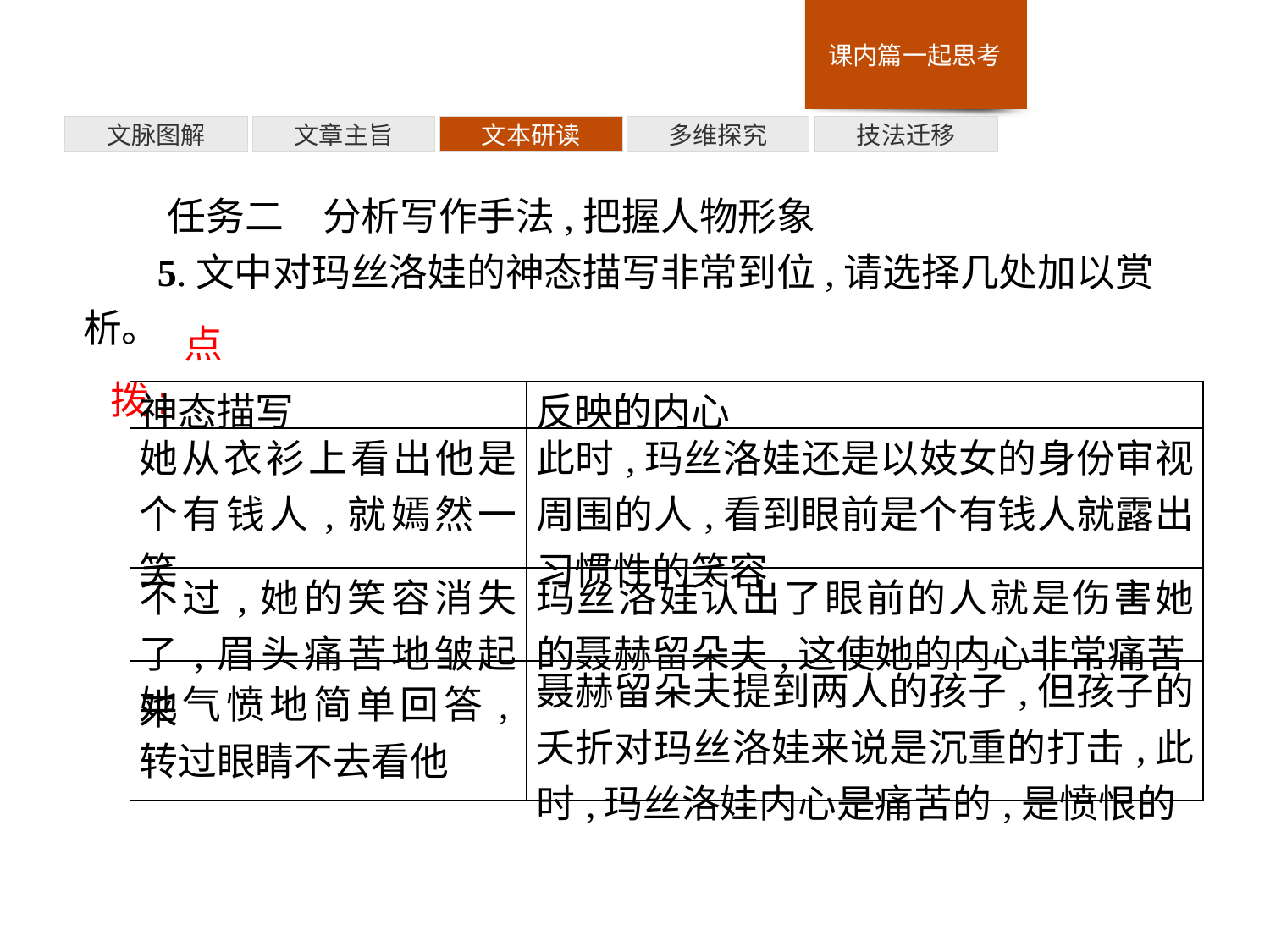

技法迁移
多维探究
文本研读
文章主旨
文脉图解
任务二　分析写作手法,把握人物形象
5.文中对玛丝洛娃的神态描写非常到位,请选择几处加以赏析。
点拨:
| 神态描写 | 反映的内心 |
| --- | --- |
| 她从衣衫上看出他是个有钱人,就嫣然一笑 | 此时,玛丝洛娃还是以妓女的身份审视周围的人,看到眼前是个有钱人就露出习惯性的笑容 |
| 不过,她的笑容消失了,眉头痛苦地皱起来 | 玛丝洛娃认出了眼前的人就是伤害她的聂赫留朵夫,这使她的内心非常痛苦 |
| 她气愤地简单回答,转过眼睛不去看他 | 聂赫留朵夫提到两人的孩子,但孩子的夭折对玛丝洛娃来说是沉重的打击,此时,玛丝洛娃内心是痛苦的,是愤恨的 |